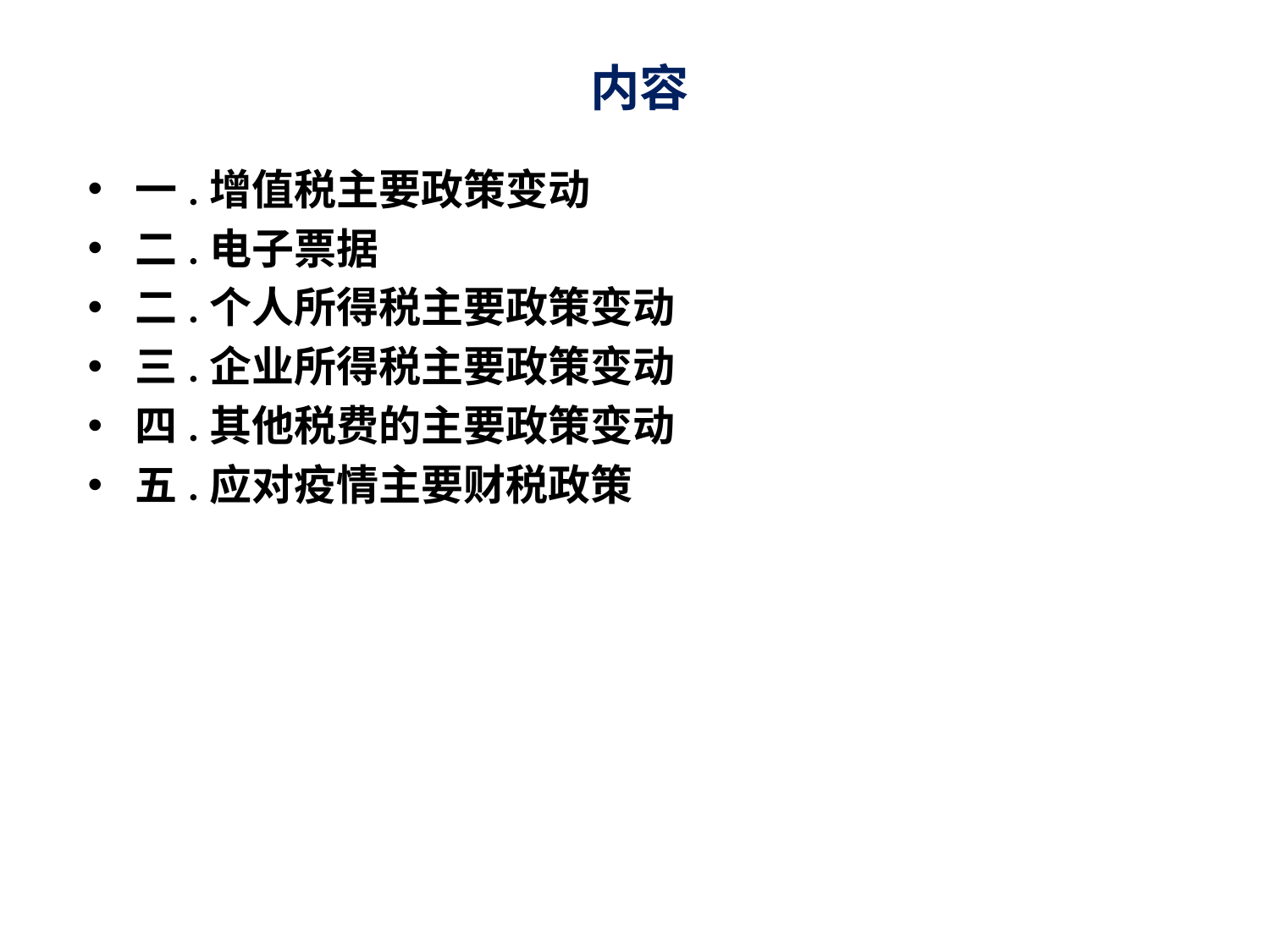

# 内容
一.增值税主要政策变动
二.电子票据
二.个人所得税主要政策变动
三.企业所得税主要政策变动
四.其他税费的主要政策变动
五.应对疫情主要财税政策